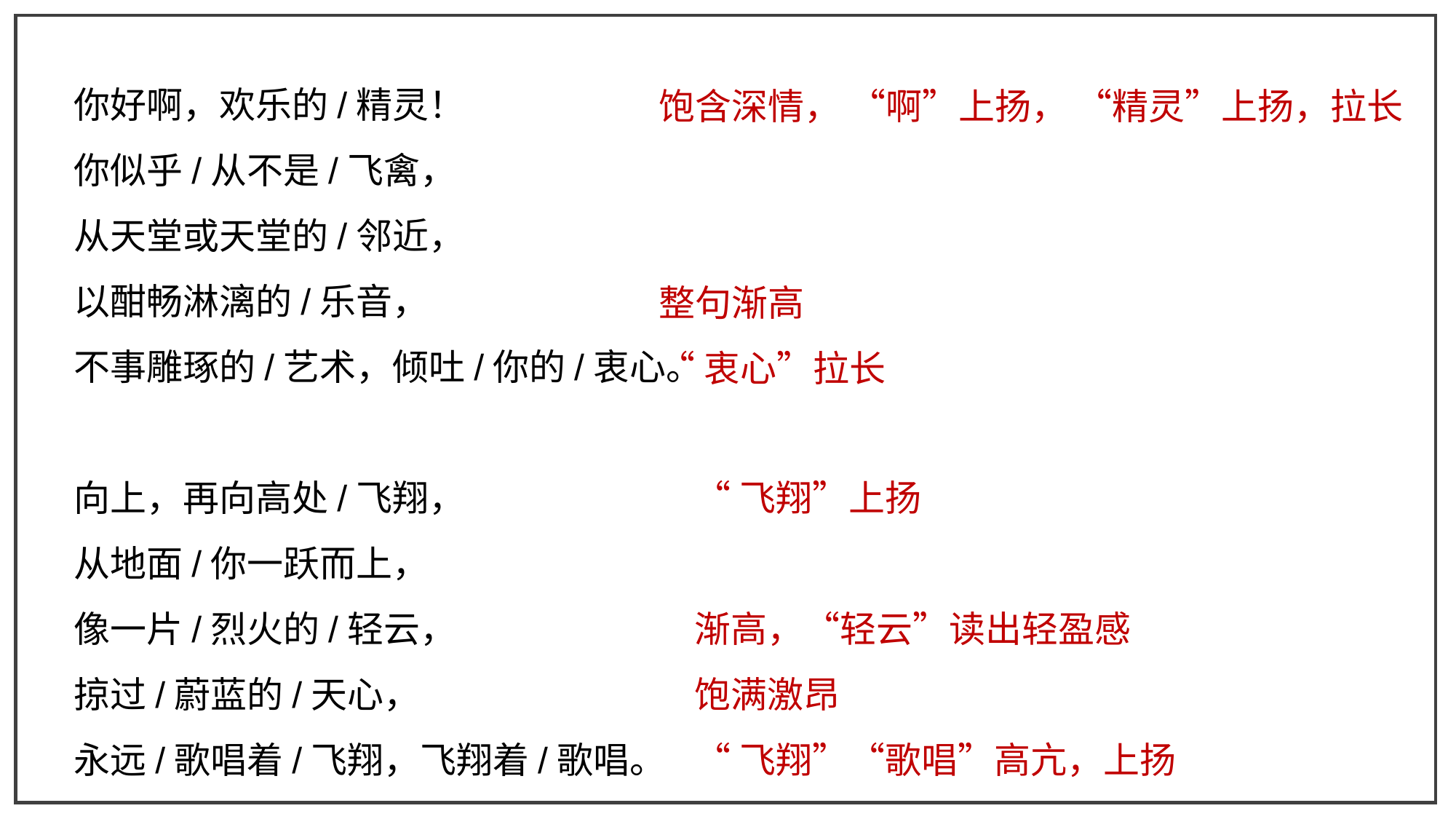

饱含深情， “啊”上扬， “精灵”上扬，拉长

整句渐高
“衷心”拉长
你好啊，欢乐的/精灵！
你似乎/从不是/飞禽，
从天堂或天堂的/邻近，
以酣畅淋漓的/乐音，
不事雕琢的/艺术，倾吐/你的/衷心。

向上，再向高处/飞翔，
从地面/你一跃而上，
像一片/烈火的/轻云，
掠过/蔚蓝的/天心，
永远/歌唱着/飞翔，飞翔着/歌唱。
“飞翔”上扬

渐高，“轻云”读出轻盈感
饱满激昂
“飞翔”“歌唱”高亢，上扬